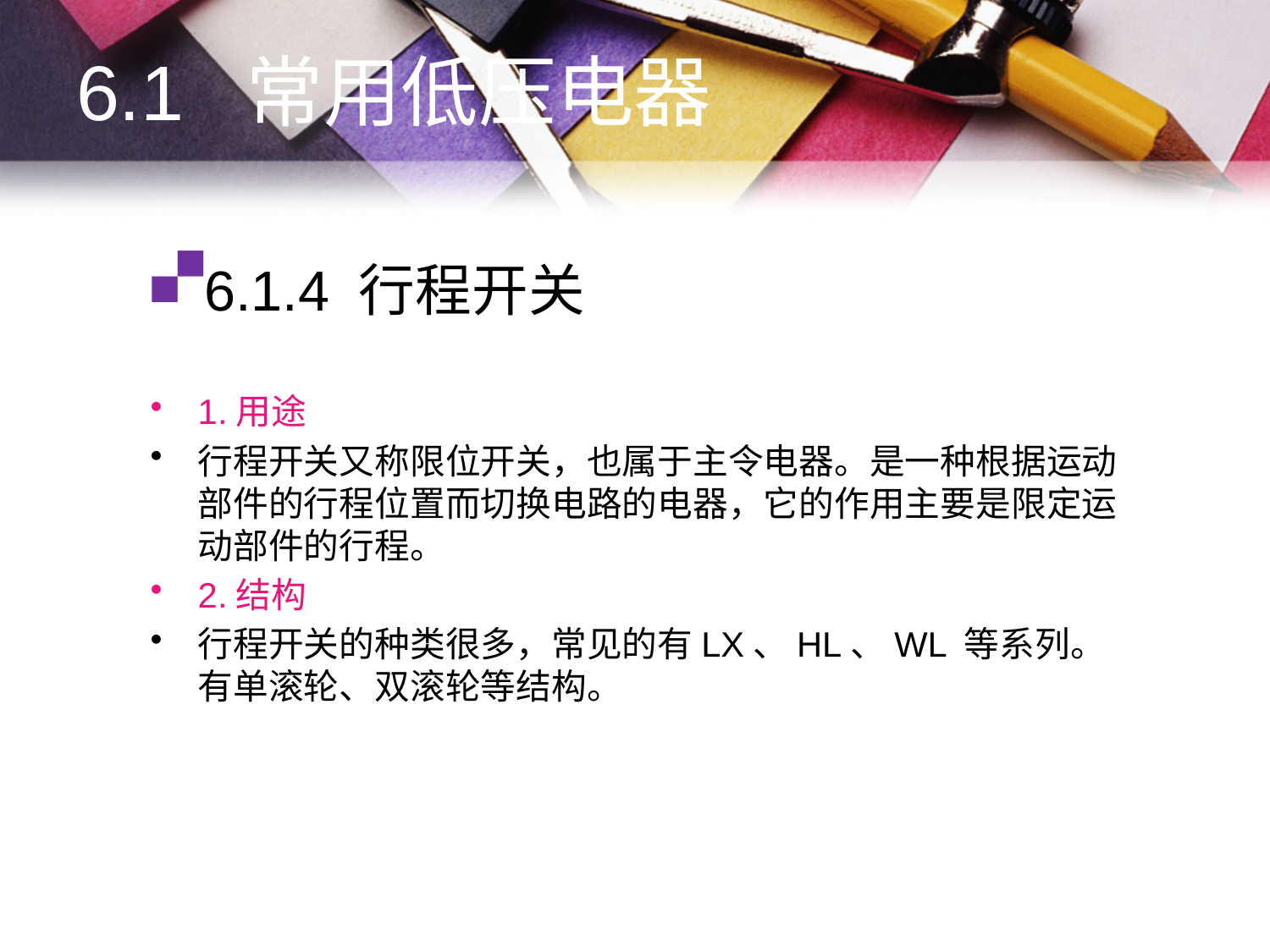

6.1  常用低压电器
# 6.1.4 行程开关
1.用途
行程开关又称限位开关，也属于主令电器。是一种根据运动部件的行程位置而切换电路的电器，它的作用主要是限定运动部件的行程。
2.结构
行程开关的种类很多，常见的有LX、HL、WL 等系列。有单滚轮、双滚轮等结构。